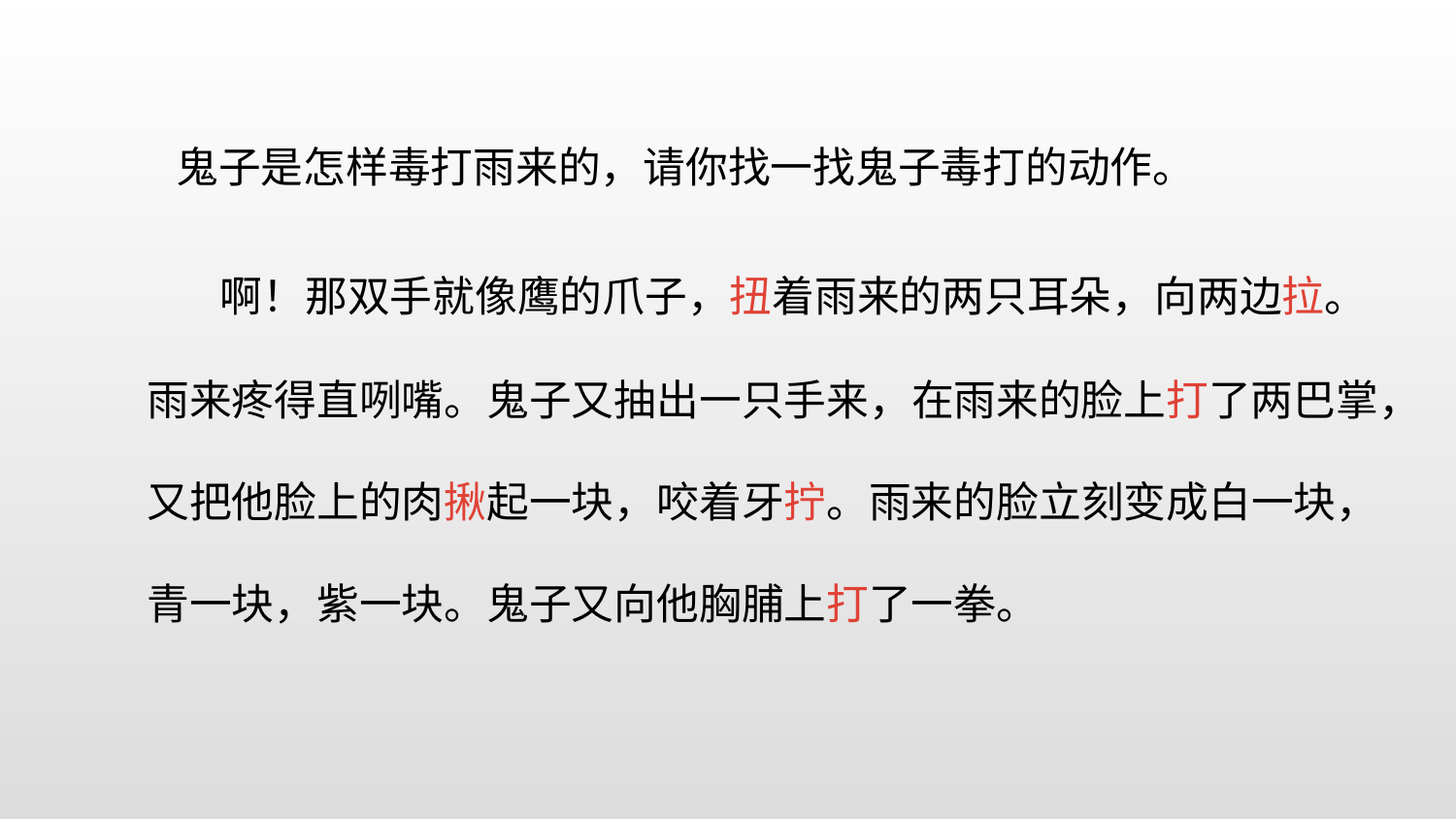

鬼子是怎样毒打雨来的，请你找一找鬼子毒打的动作。
      啊！那双手就像鹰的爪子，扭着雨来的两只耳朵，向两边拉。雨来疼得直咧嘴。鬼子又抽出一只手来，在雨来的脸上打了两巴掌，又把他脸上的肉揪起一块，咬着牙拧。雨来的脸立刻变成白一块，青一块，紫一块。鬼子又向他胸脯上打了一拳。